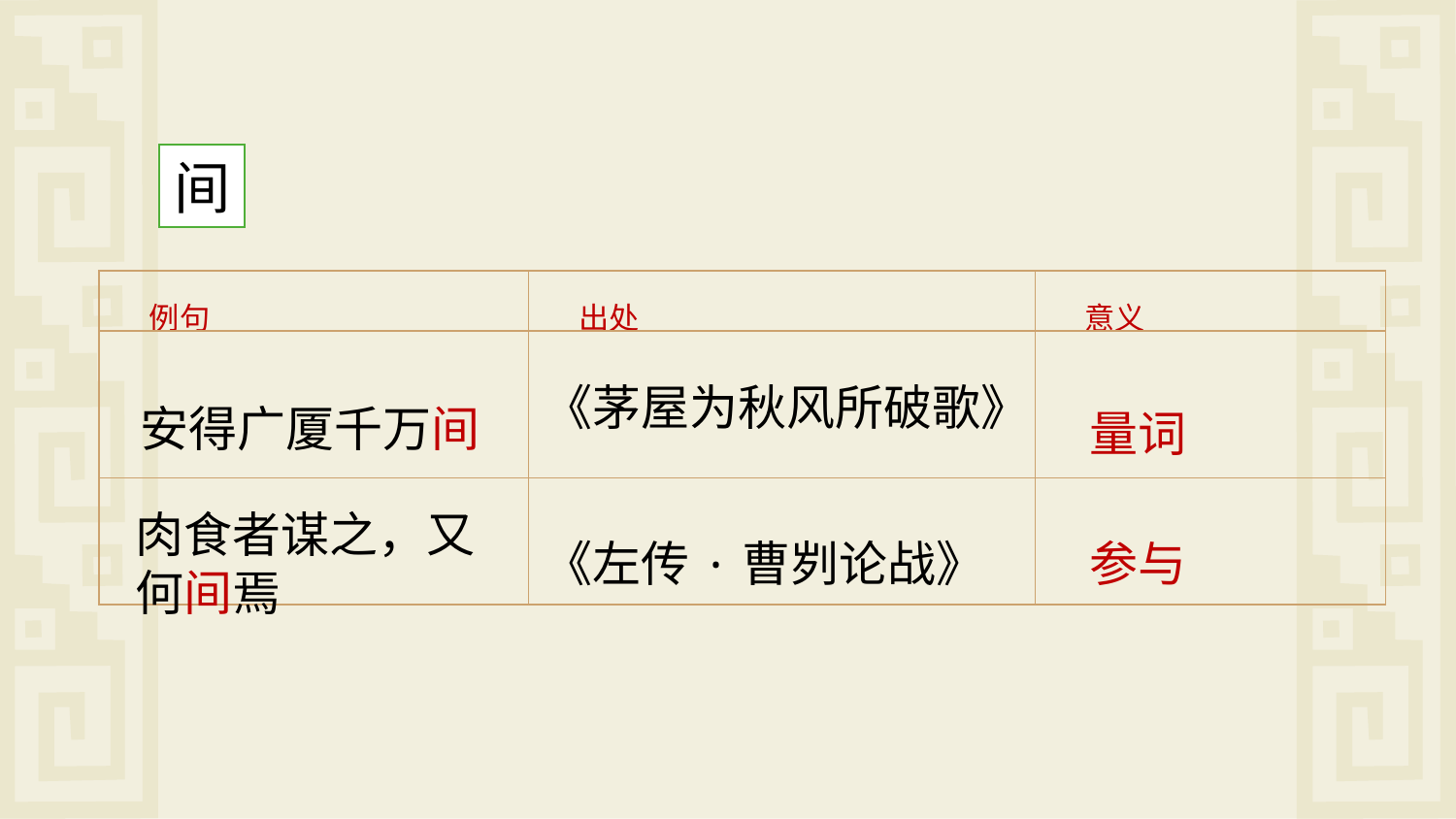

间
| 例句 | 出处 | 意义 |
| --- | --- | --- |
|  |  |  |
|  |  |  |
安得广厦千万间
量词
《茅屋为秋风所破歌》
肉食者谋之，又何间焉
《左传·曹刿论战》
参与